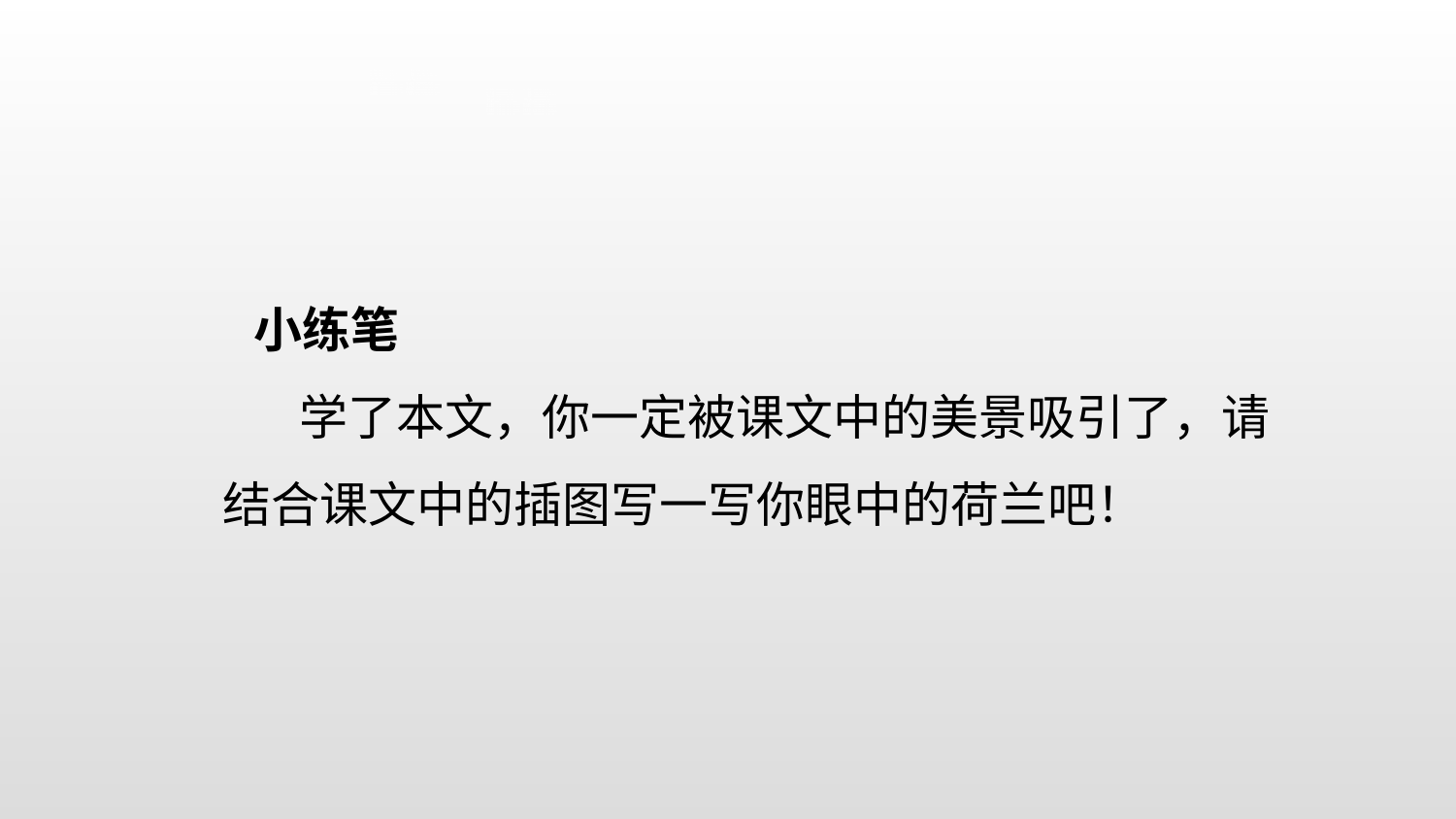

小练笔
       学了本文，你一定被课文中的美景吸引了，请结合课文中的插图写一写你眼中的荷兰吧！